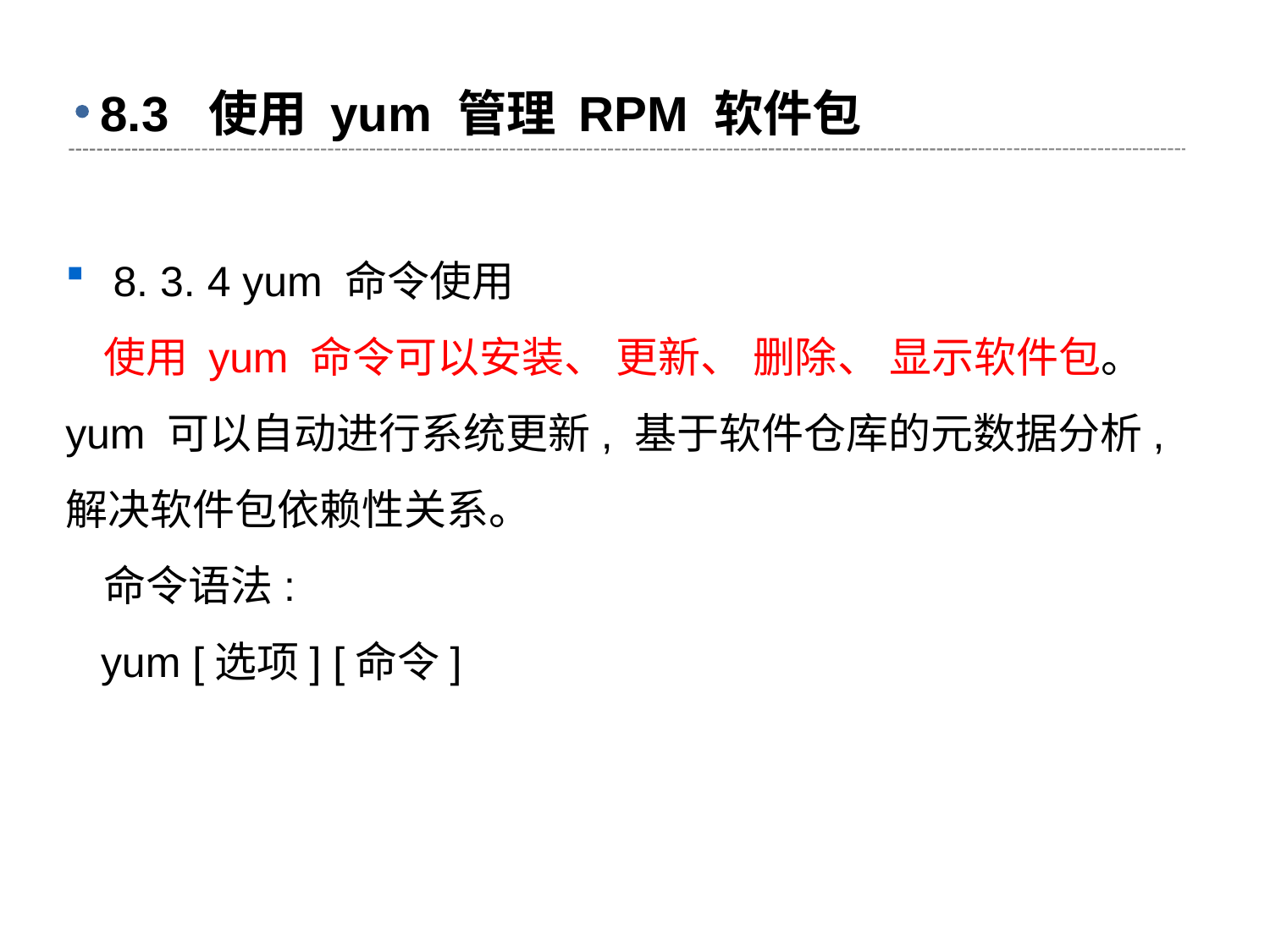

# 8.3  使用 yum 管理 RPM 软件包
8. 3. 4 yum 命令使用
   使用 yum 命令可以安装、 更新、 删除、 显示软件包。 yum 可以自动进行系统更新, 基于软件仓库的元数据分析, 解决软件包依赖性关系。
   命令语法:
   yum [选项] [命令]